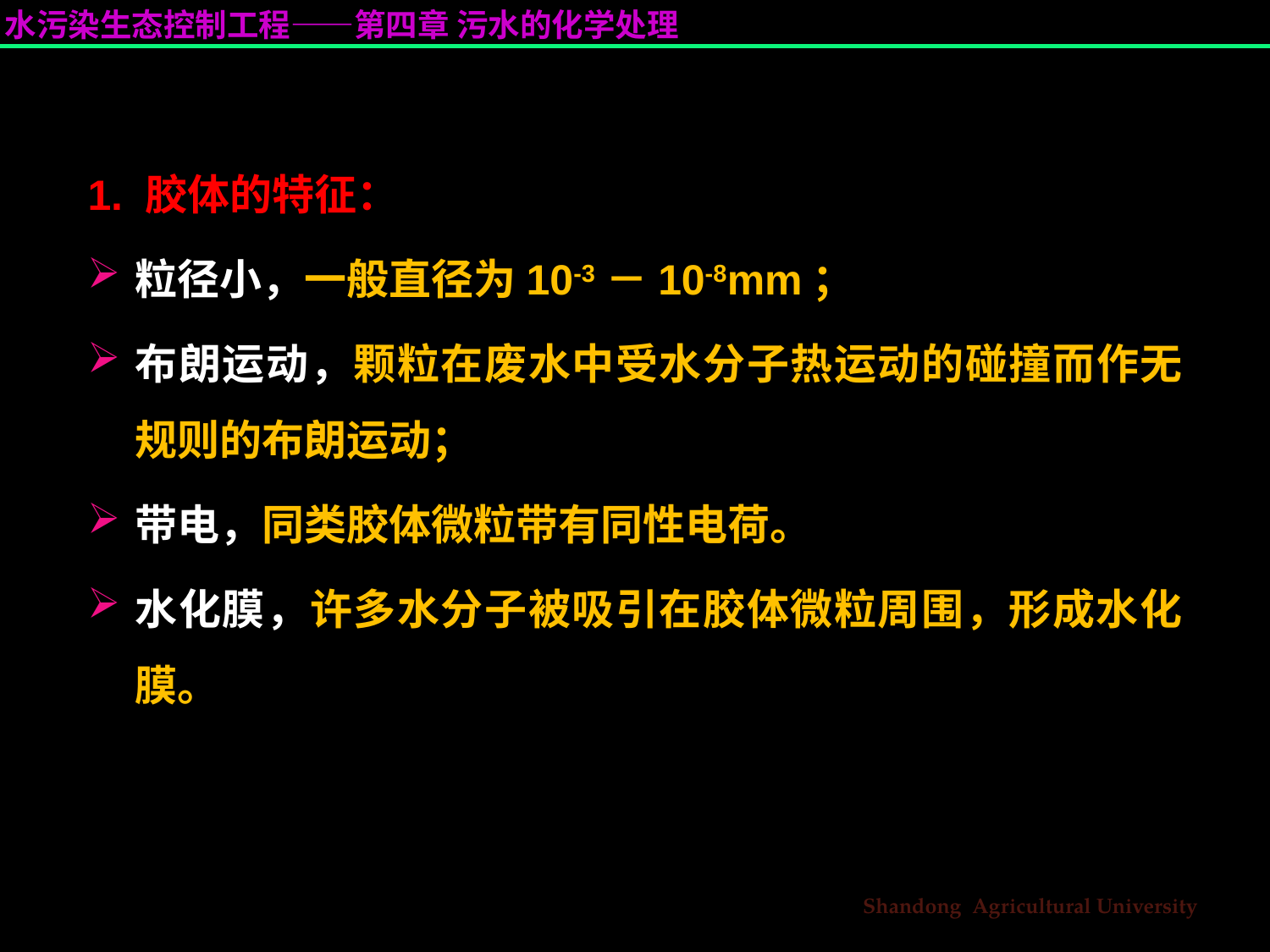

1. 胶体的特征：
粒径小，一般直径为10-3－10-8mm；
布朗运动，颗粒在废水中受水分子热运动的碰撞而作无规则的布朗运动；
带电，同类胶体微粒带有同性电荷。
水化膜，许多水分子被吸引在胶体微粒周围，形成水化膜。